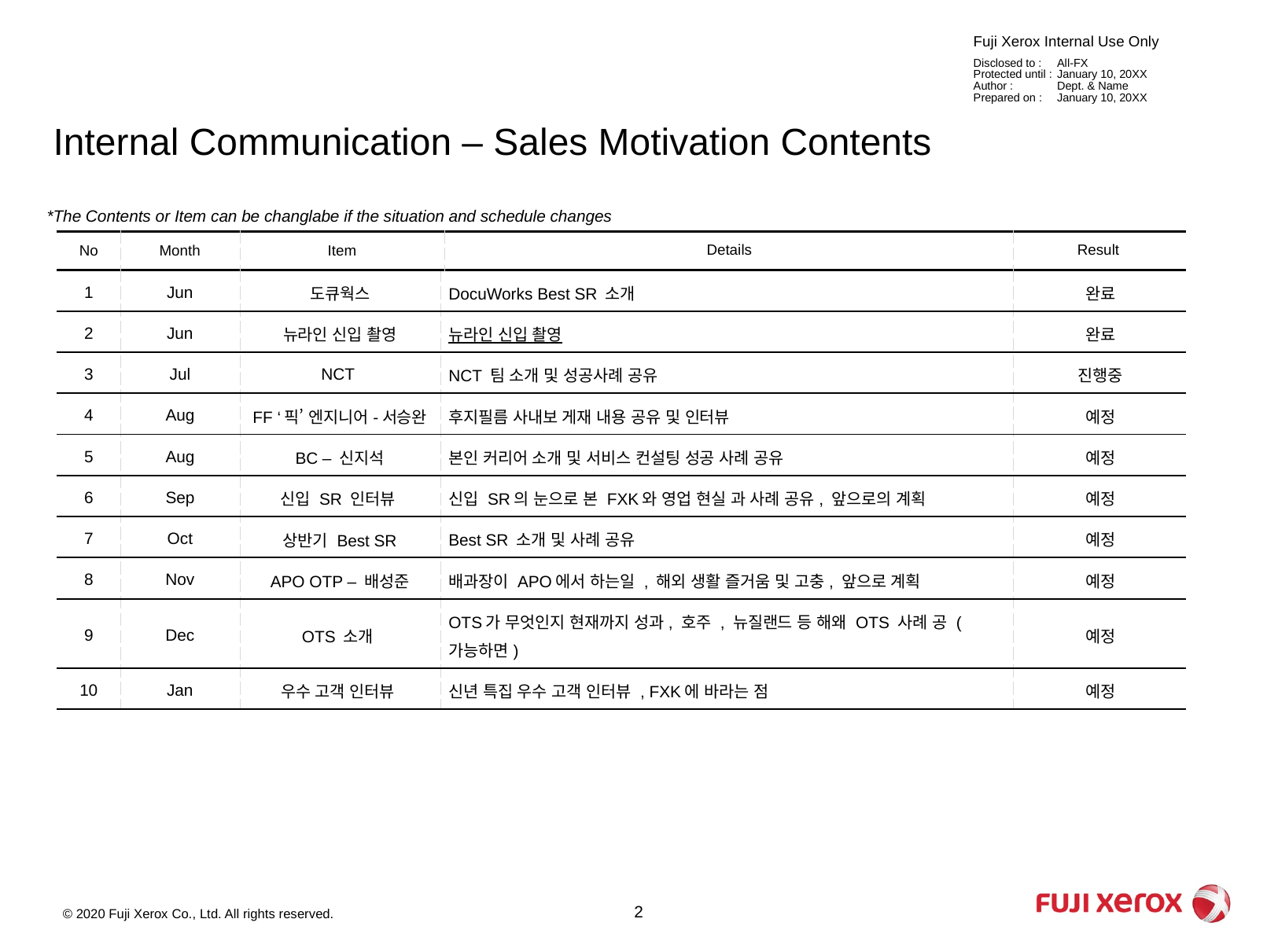

# Internal Communication – Sales Motivation Contents
*The Contents or Item can be changlabe if the situation and schedule changes
| No | Month | Item | Details | Result |
| --- | --- | --- | --- | --- |
| 1 | Jun | 도큐웍스 | DocuWorks Best SR 소개 | 완료 |
| --- | --- | --- | --- | --- |
| 2 | Jun | 뉴라인 신입 촬영 | 뉴라인 신입 촬영 | 완료 |
| 3 | Jul | NCT | NCT 팀 소개 및 성공사례 공유 | 진행중 |
| 4 | Aug | FF ‘픽’ 엔지니어-서승완 | 후지필름 사내보 게재 내용 공유 및 인터뷰 | 예정 |
| 5 | Aug | BC – 신지석 | 본인 커리어 소개 및 서비스 컨설팅 성공 사례 공유 | 예정 |
| 6 | Sep | 신입 SR 인터뷰 | 신입 SR의 눈으로 본 FXK와 영업 현실 과 사례 공유, 앞으로의 계획 | 예정 |
| 7 | Oct | 상반기 Best SR | Best SR 소개 및 사례 공유 | 예정 |
| 8 | Nov | APO OTP – 배성준 | 배과장이 APO에서 하는일 , 해외 생활 즐거움 및 고충, 앞으로 계획 | 예정 |
| 9 | Dec | OTS 소개 | OTS가 무엇인지 현재까지 성과, 호주 , 뉴질랜드 등 해왜 OTS 사례 공 (가능하면) | 예정 |
| 10 | Jan | 우수 고객 인터뷰 | 신년 특집 우수 고객 인터뷰 , FXK에 바라는 점 | 예정 |
2